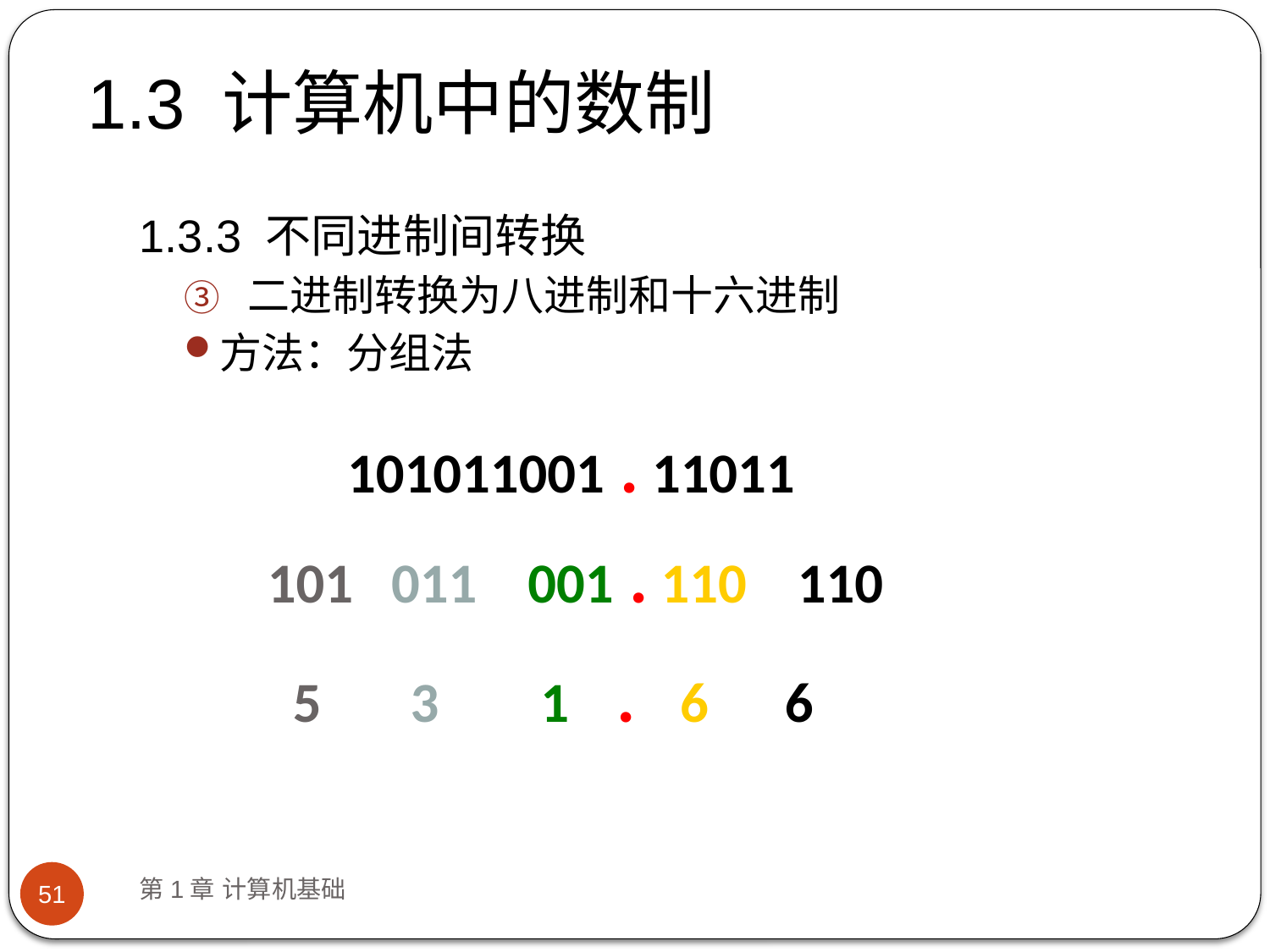

# 1.3 计算机中的数制
1.3.3 不同进制间转换
二进制转换为八进制和十六进制
方法：分组法
101011001 . 11011
101   011    001 . 110    110
  5       3        1   .   6      6
第1章 计算机基础
51